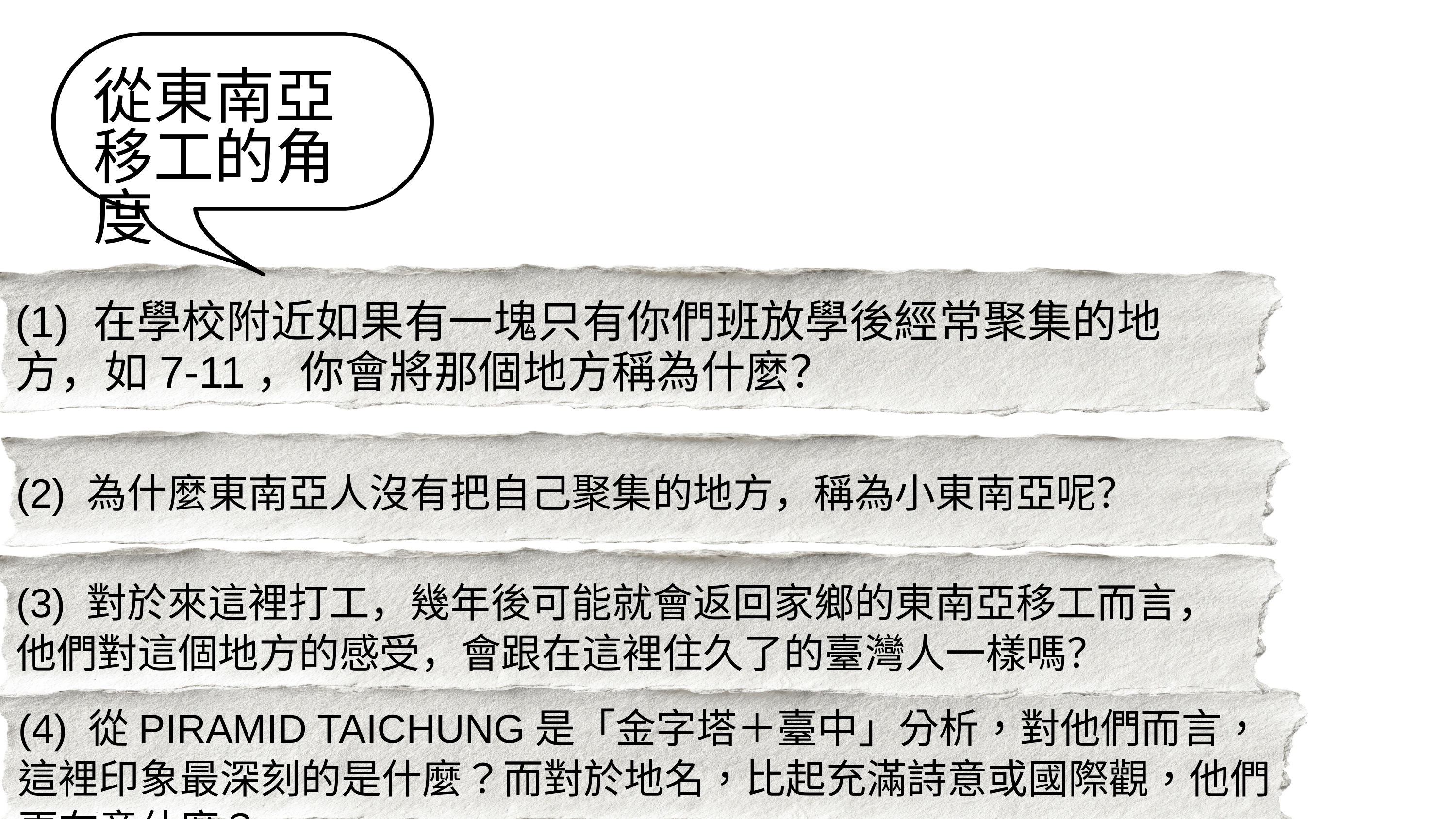

從東南亞移工的角度

(1) 在學校附近如果有一塊只有你們班放學後經常聚集的地方，如7-11，你會將那個地方稱為什麼？

(2) 為什麼東南亞人沒有把自己聚集的地方，稱為小東南亞呢？

(3) 對於來這裡打工，幾年後可能就會返回家鄉的東南亞移工而言，他們對這個地方的感受，會跟在這裡住久了的臺灣人一樣嗎？

(4) 從PIRAMID TAICHUNG是「金字塔＋臺中」分析，對他們而言，這裡印象最深刻的是什麼？而對於地名，比起充滿詩意或國際觀，他們更在意什麼？